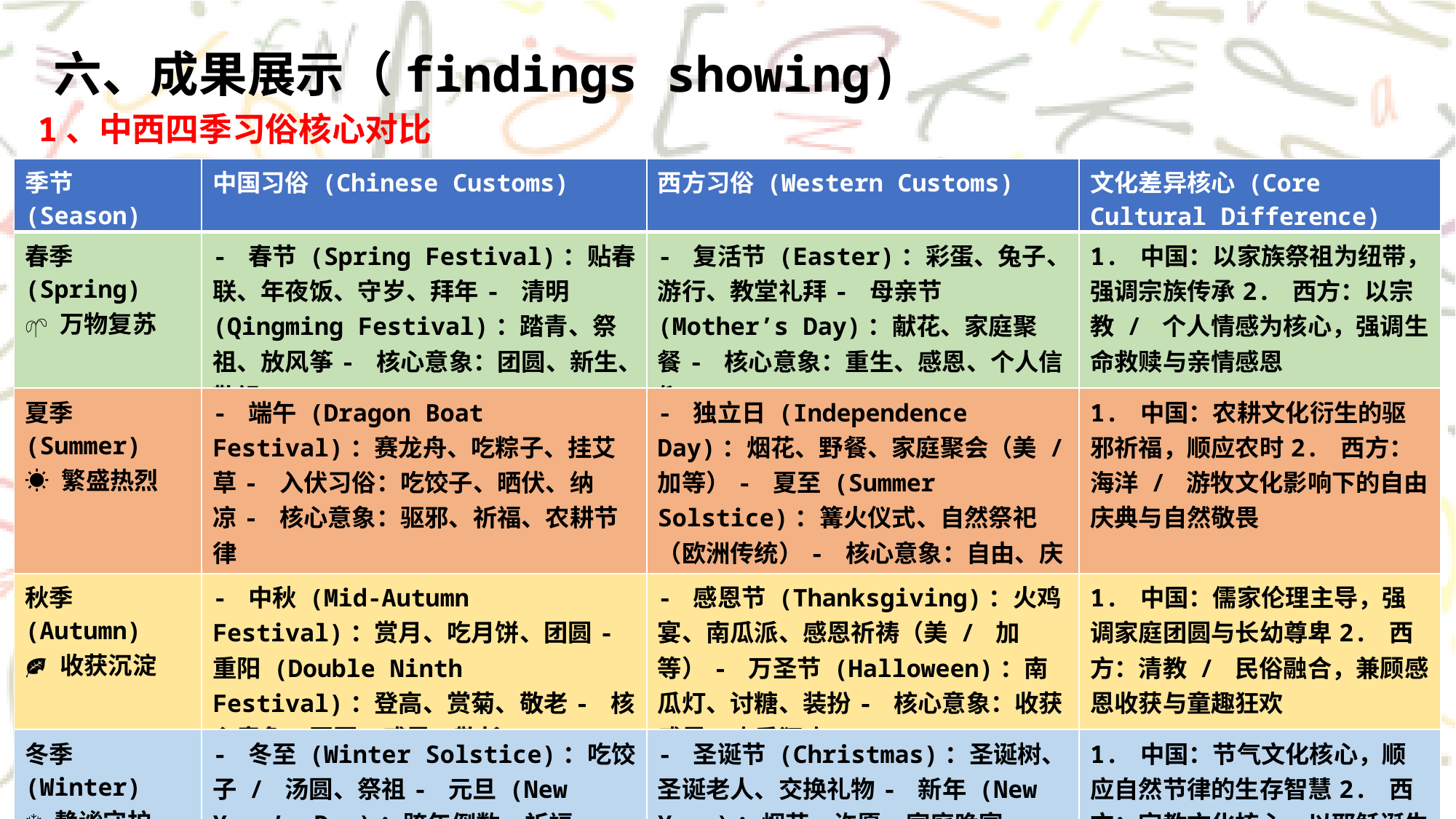

六、成果展示（findings showing)
1、中西四季习俗核心对比
| 季节 (Season) | 中国习俗 (Chinese Customs) | 西方习俗 (Western Customs) | 文化差异核心 (Core Cultural Difference) |
| --- | --- | --- | --- |
| 春季 (Spring) 🌱 万物复苏 | - 春节 (Spring Festival)：贴春联、年夜饭、守岁、拜年- 清明 (Qingming Festival)：踏青、祭祖、放风筝- 核心意象：团圆、新生、敬祖 | - 复活节 (Easter)：彩蛋、兔子、游行、教堂礼拜- 母亲节 (Mother’s Day)：献花、家庭聚餐- 核心意象：重生、感恩、个人信仰 | 1. 中国：以家族祭祖为纽带，强调宗族传承2. 西方：以宗教 / 个人情感为核心，强调生命救赎与亲情感恩 |
| 夏季 (Summer) ☀️ 繁盛热烈 | - 端午 (Dragon Boat Festival)：赛龙舟、吃粽子、挂艾草- 入伏习俗：吃饺子、晒伏、纳凉- 核心意象：驱邪、祈福、农耕节律 | - 独立日 (Independence Day)：烟花、野餐、家庭聚会（美 / 加等）- 夏至 (Summer Solstice)：篝火仪式、自然祭祀（欧洲传统）- 核心意象：自由、庆典、自然崇拜 | 1. 中国：农耕文化衍生的驱邪祈福，顺应农时2. 西方：海洋 / 游牧文化影响下的自由庆典与自然敬畏 |
| 秋季 (Autumn) 🍂 收获沉淀 | - 中秋 (Mid-Autumn Festival)：赏月、吃月饼、团圆- 重阳 (Double Ninth Festival)：登高、赏菊、敬老- 核心意象：团圆、感恩、敬长 | - 感恩节 (Thanksgiving)：火鸡宴、南瓜派、感恩祈祷（美 / 加等）- 万圣节 (Halloween)：南瓜灯、讨糖、装扮- 核心意象：收获感恩、欢乐狂欢 | 1. 中国：儒家伦理主导，强调家庭团圆与长幼尊卑2. 西方：清教 / 民俗融合，兼顾感恩收获与童趣狂欢 |
| 冬季 (Winter) ❄️ 静谧守护 | - 冬至 (Winter Solstice)：吃饺子 / 汤圆、祭祖- 元旦 (New Year’s Day)：跨年倒数、祈福- 核心意象：御寒、祈福、新旧交替 | - 圣诞节 (Christmas)：圣诞树、圣诞老人、交换礼物- 新年 (New Year)：烟花、许愿、家庭晚宴- 核心意象：救赎、欢聚、希望 | 1. 中国：节气文化核心，顺应自然节律的生存智慧2. 西方：宗教文化核心，以耶稣诞生为节点的精神救赎 |